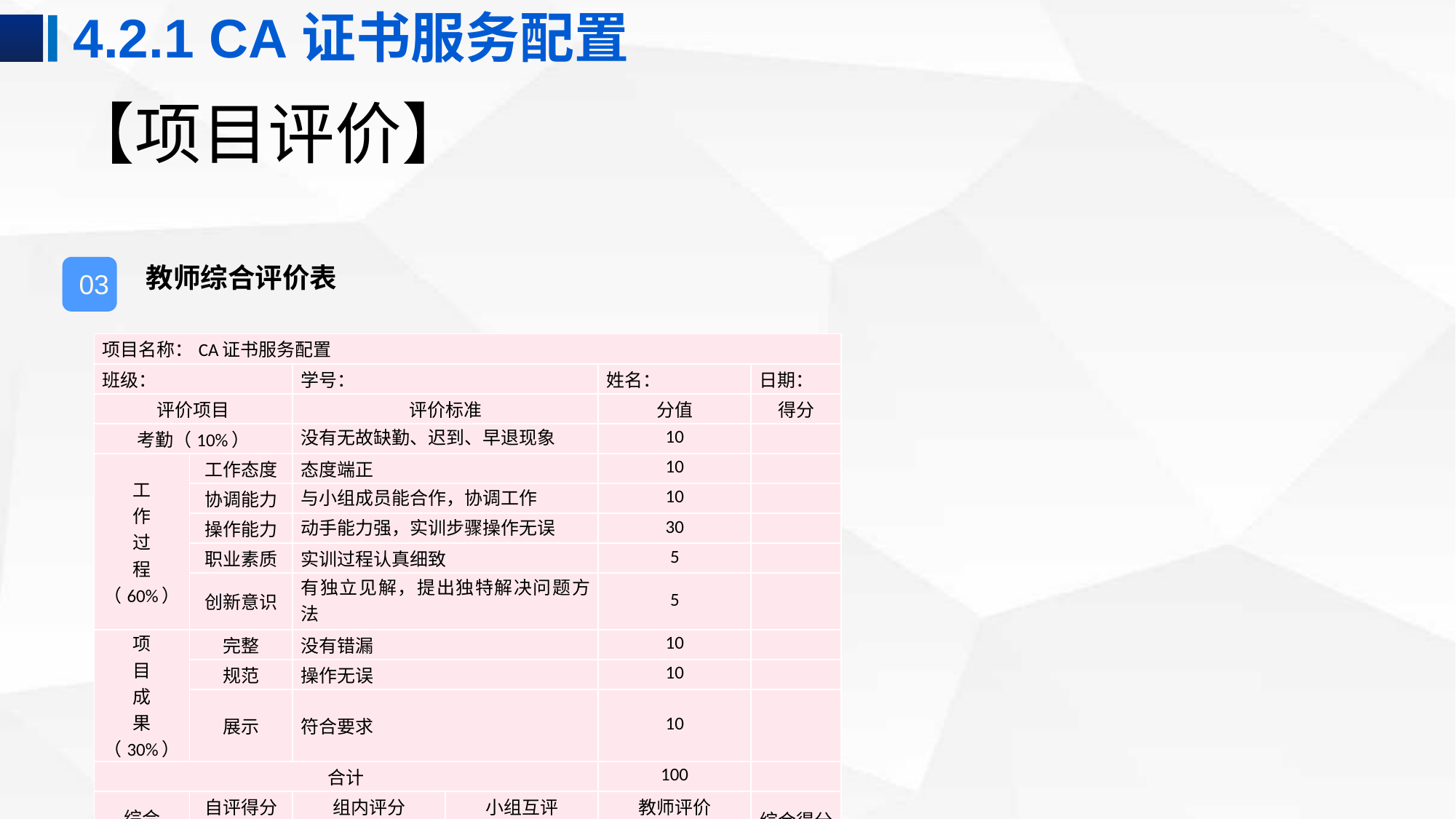

4.2.1 CA证书服务配置

# 【项目评价】
教师综合评价表

03

| 项目名称：CA证书服务配置 |  |  |  |  |  |
| --- | --- | --- | --- | --- | --- |
| 班级： |  | 学号： |  | 姓名： | 日期： |
| 评价项目 |  | 评价标准 |  | 分值 | 得分 |
| 考勤（10%） |  | 没有无故缺勤、迟到、早退现象 |  | 10 |  |
| 工 作 过 程 （60%） | 工作态度 | 态度端正 |  | 10 |  |
|  | 协调能力 | 与小组成员能合作，协调工作 |  | 10 |  |
|  | 操作能力 | 动手能力强，实训步骤操作无误 |  | 30 |  |
|  | 职业素质 | 实训过程认真细致 |  | 5 |  |
|  | 创新意识 | 有独立见解，提出独特解决问题方法 |  | 5 |  |
| 项 目 成 果 （30%） | 完整 | 没有错漏 |  | 10 |  |
|  | 规范 | 操作无误 |  | 10 |  |
|  | 展示 | 符合要求 |  | 10 |  |
| 合计 |  |  |  | 100 |  |
| 综合 评价 | 自评得分（30%） | 组内评分（10%） | 小组互评（10%） | 教师评价 （50%） | 综合得分 |
|  |  |  |  |  |  |